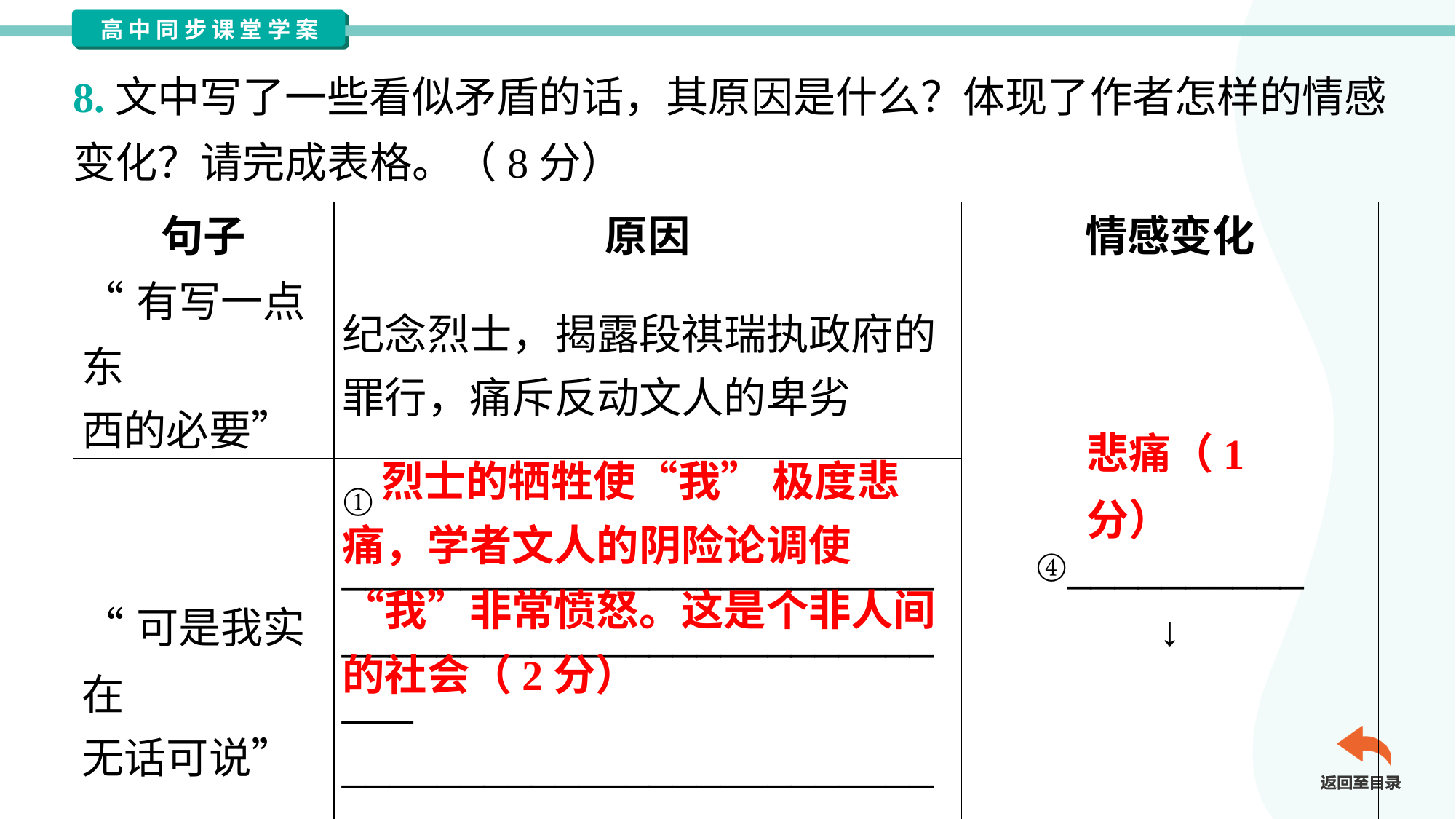

8.文中写了一些看似矛盾的话，其原因是什么？体现了作者怎样的情感
变化？请完成表格。（8分）
| 句子 | 原因 | 情感变化 |
| --- | --- | --- |
| “有写一点东 西的必要” | 纪念烈士，揭露段祺瑞执政府的 罪行，痛斥反动文人的卑劣 | ④\_\_\_\_\_\_\_\_\_\_ ↓ |
| “可是我实在 无话可说” | ① \_\_\_\_\_\_\_\_\_\_\_\_\_\_\_\_\_\_\_\_\_\_\_\_\_ \_\_\_\_\_\_\_\_\_\_\_\_\_\_\_\_\_\_\_\_\_\_\_\_\_\_\_\_ \_\_\_\_\_\_\_\_\_\_\_\_\_\_\_\_\_\_\_\_\_\_\_\_\_\_\_\_ \_\_\_\_\_\_\_\_\_\_\_\_\_\_ |  |
悲痛（1分）
   烈士的牺牲使“我” 极度悲痛，学者文人的阴险论调使“我”非常愤怒。这是个非人间的社会（2分）